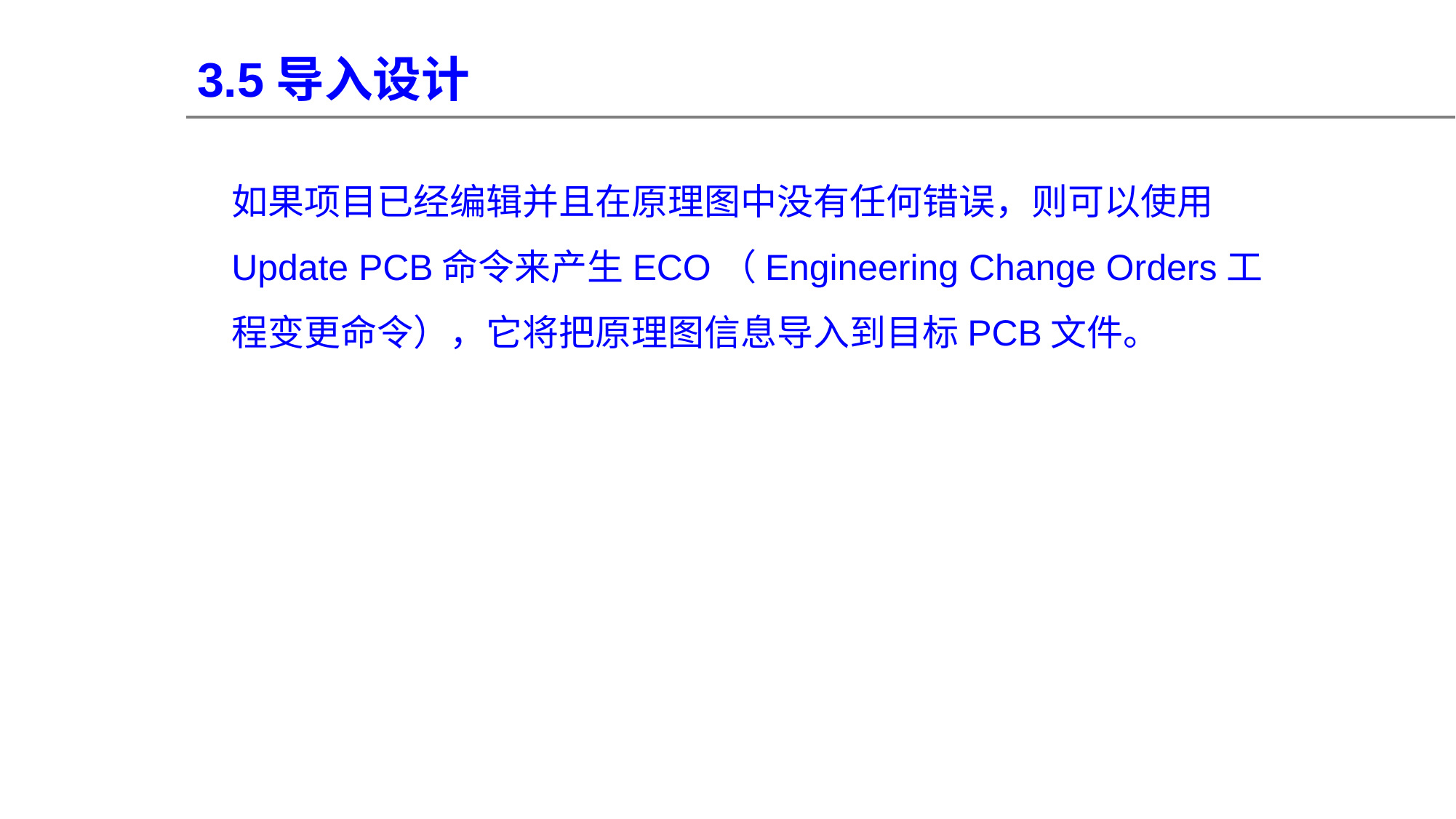

3.5导入设计
如果项目已经编辑并且在原理图中没有任何错误，则可以使用Update PCB命令来产生ECO（Engineering Change Orders工程变更命令），它将把原理图信息导入到目标PCB文件。